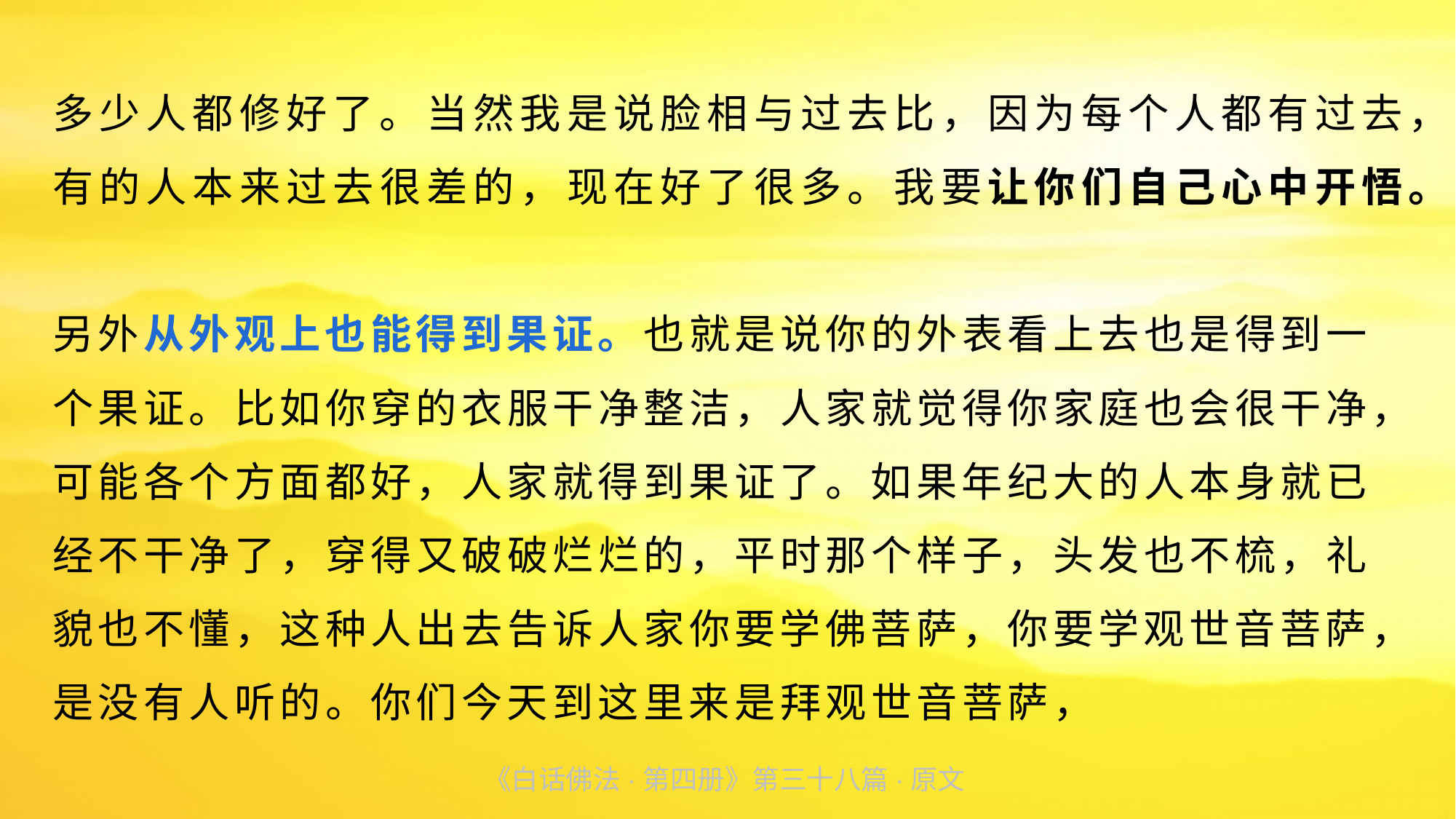

多少人都修好了。当然我是说脸相与过去比，因为每个人都有过去，有的人本来过去很差的，现在好了很多。我要让你们自己心中开悟。

另外从外观上也能得到果证。也就是说你的外表看上去也是得到一个果证。比如你穿的衣服干净整洁，人家就觉得你家庭也会很干净，可能各个方面都好，人家就得到果证了。如果年纪大的人本身就已经不干净了，穿得又破破烂烂的，平时那个样子，头发也不梳，礼貌也不懂，这种人出去告诉人家你要学佛菩萨，你要学观世音菩萨，是没有人听的。你们今天到这里来是拜观世音菩萨，
《白话佛法·第四册》第三十八篇·原文